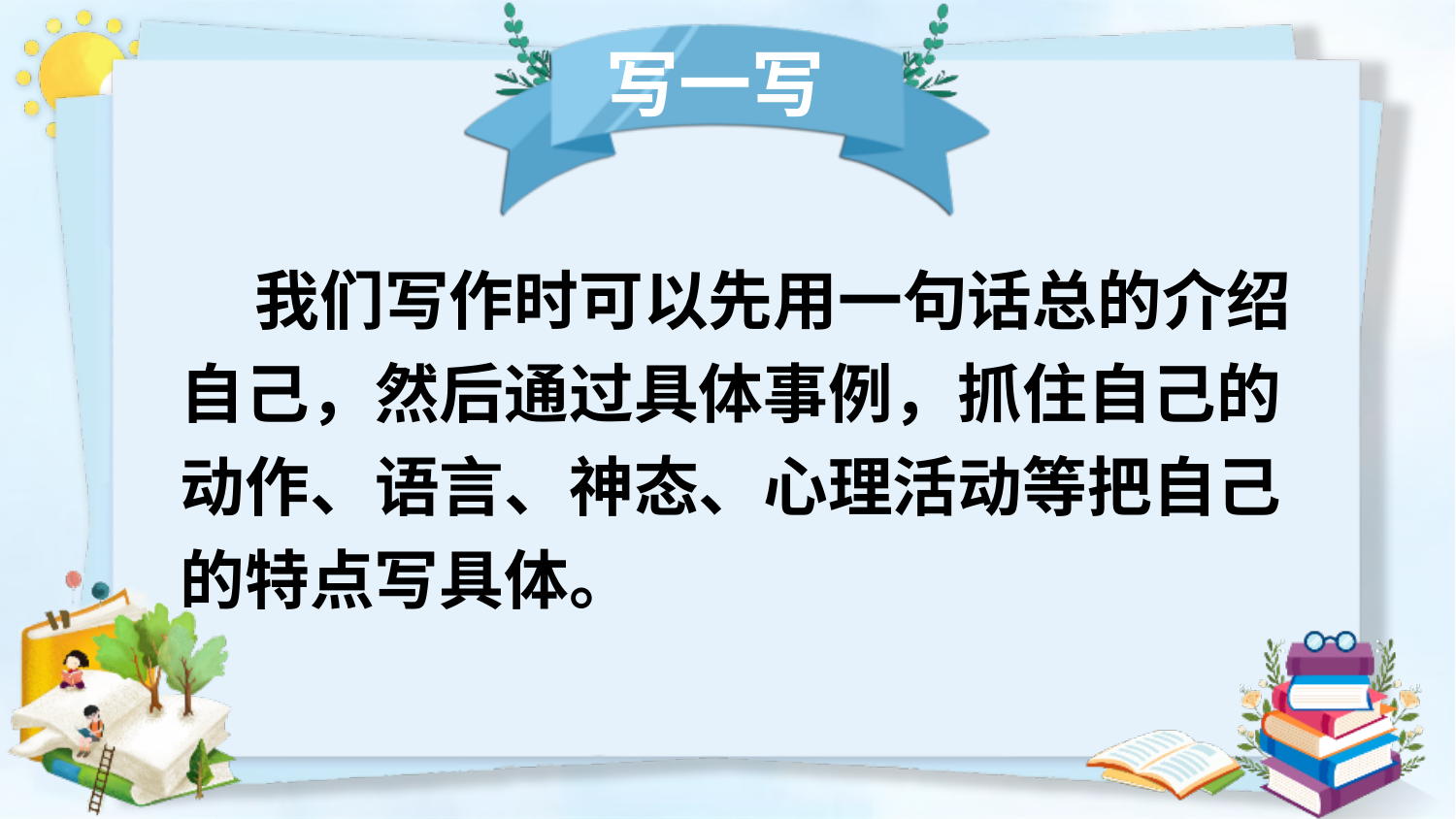

写一写
    我们写作时可以先用一句话总的介绍自己，然后通过具体事例，抓住自己的动作、语言、神态、心理活动等把自己的特点写具体。